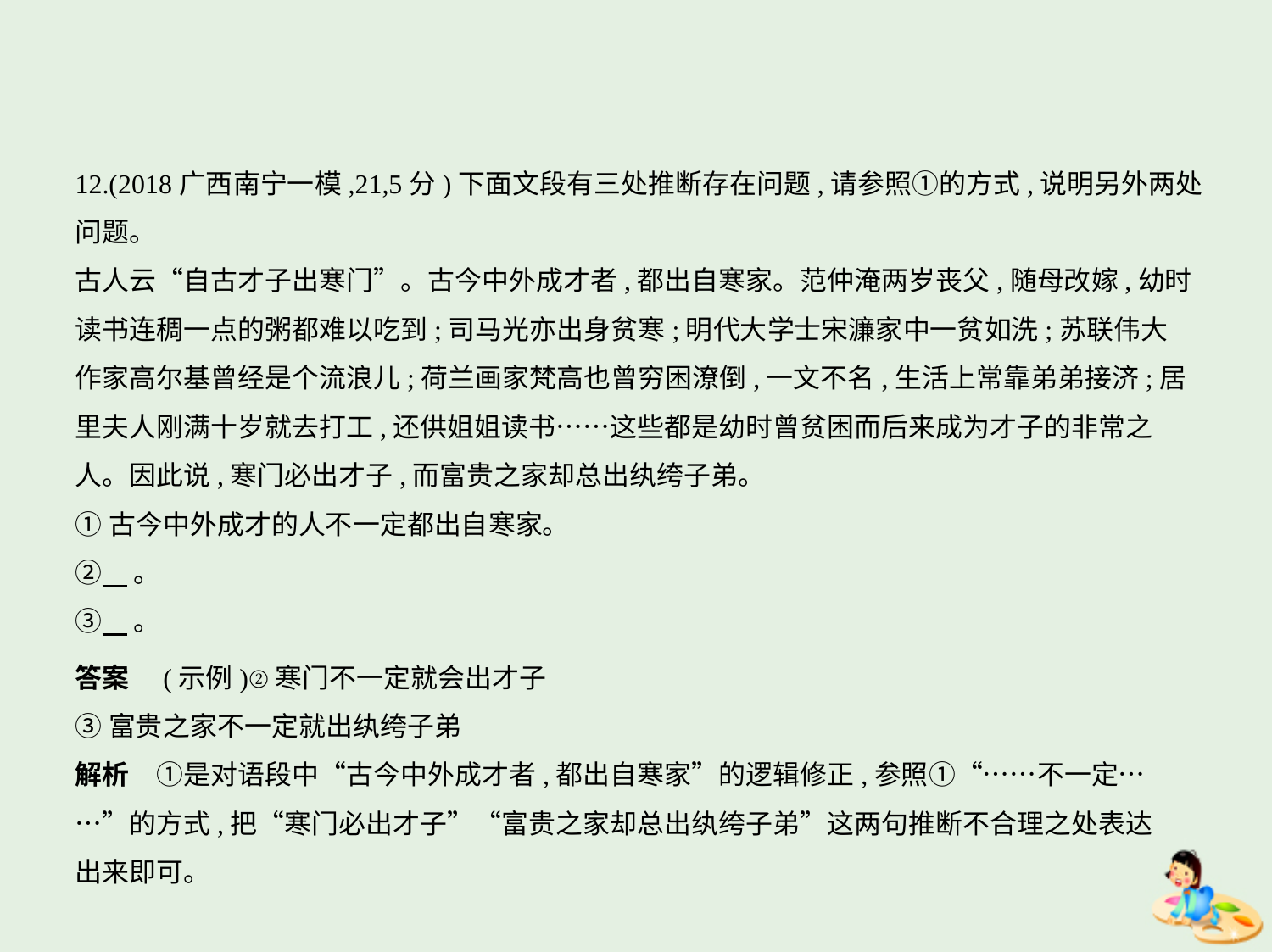

12.(2018广西南宁一模,21,5分)下面文段有三处推断存在问题,请参照①的方式,说明另外两处
问题。
古人云“自古才子出寒门”。古今中外成才者,都出自寒家。范仲淹两岁丧父,随母改嫁,幼时
读书连稠一点的粥都难以吃到;司马光亦出身贫寒;明代大学士宋濂家中一贫如洗;苏联伟大
作家高尔基曾经是个流浪儿;荷兰画家梵高也曾穷困潦倒,一文不名,生活上常靠弟弟接济;居
里夫人刚满十岁就去打工,还供姐姐读书……这些都是幼时曾贫困而后来成为才子的非常之
人。因此说,寒门必出才子,而富贵之家却总出纨绔子弟。
①古今中外成才的人不一定都出自寒家。
②    。
③    。
答案　(示例)②寒门不一定就会出才子
③富贵之家不一定就出纨绔子弟
解析　①是对语段中“古今中外成才者,都出自寒家”的逻辑修正,参照①“……不一定…
…”的方式,把“寒门必出才子”“富贵之家却总出纨绔子弟”这两句推断不合理之处表达
出来即可。